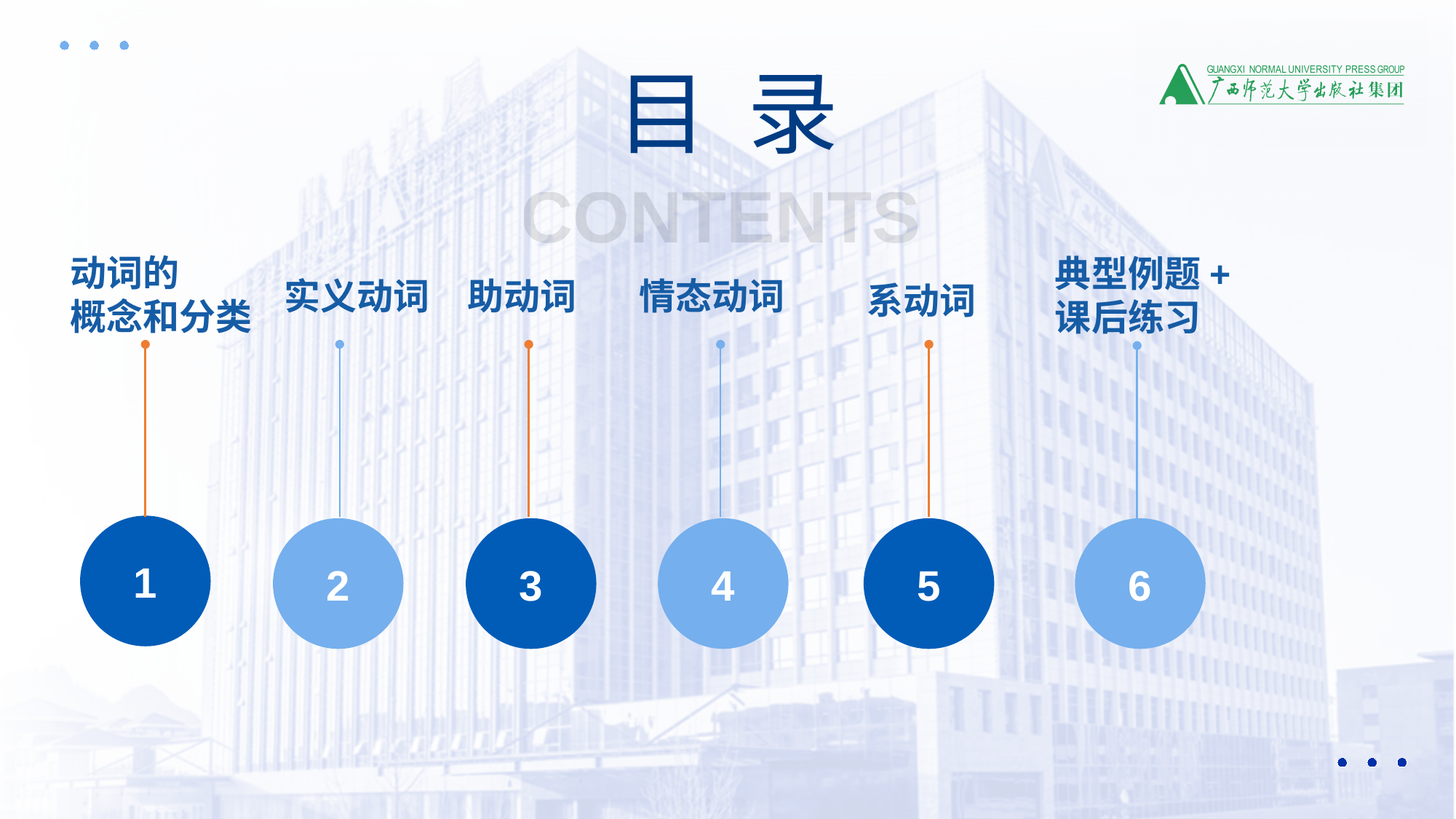

目  录
CONTENTS
动词的
概念和分类
典型例题+
课后练习
助动词
情态动词
实义动词
系动词
1
2
3
4
5
6